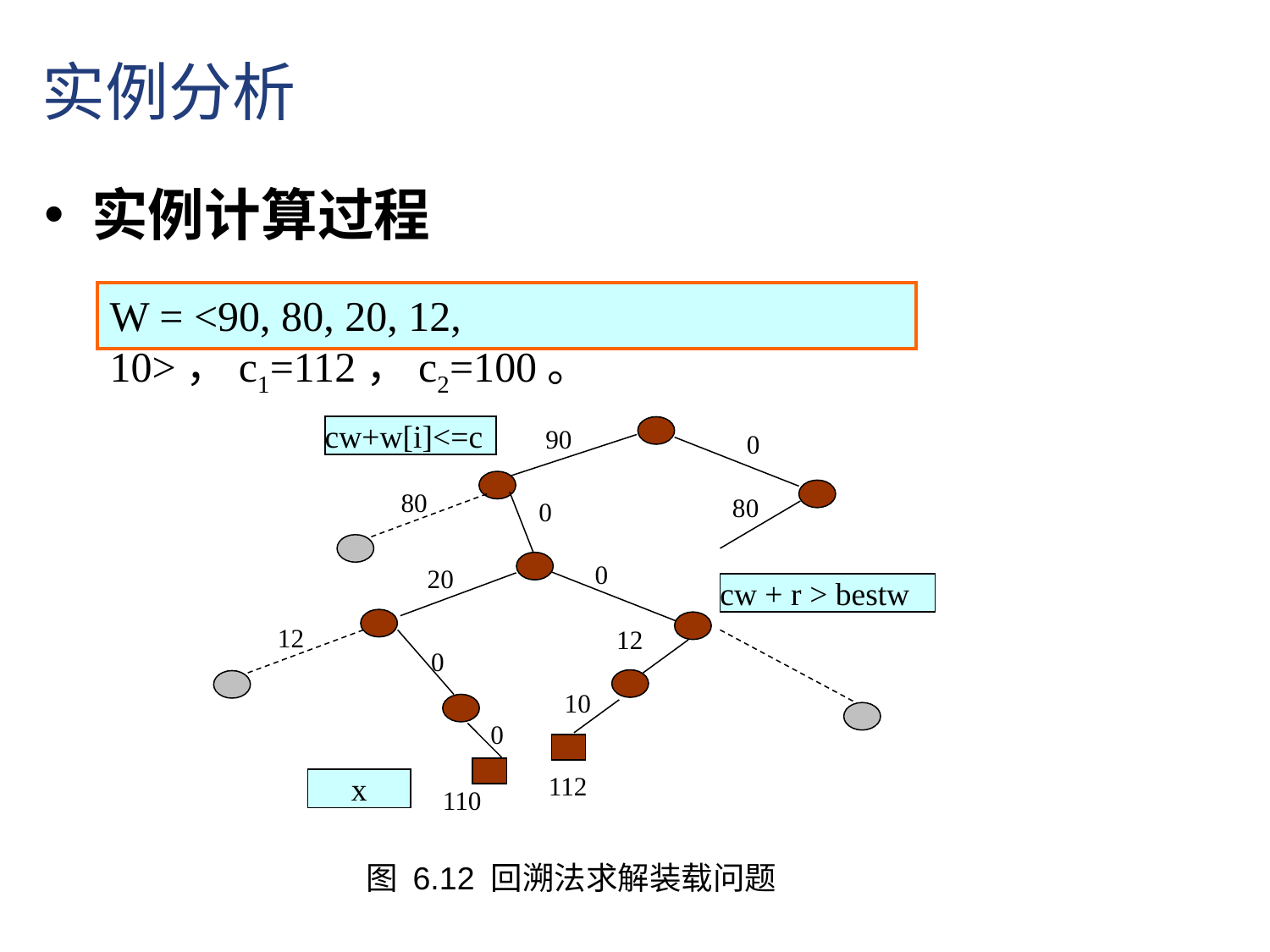

实例分析
实例计算过程
W = <90, 80, 20, 12, 10>，c1=112，c2=100。
cw+w[i]<=c

90
0

80
80

0

0
20

cw + r > bestw

12
12

0

10

0

x
112
110
图 6.12 回溯法求解装载问题